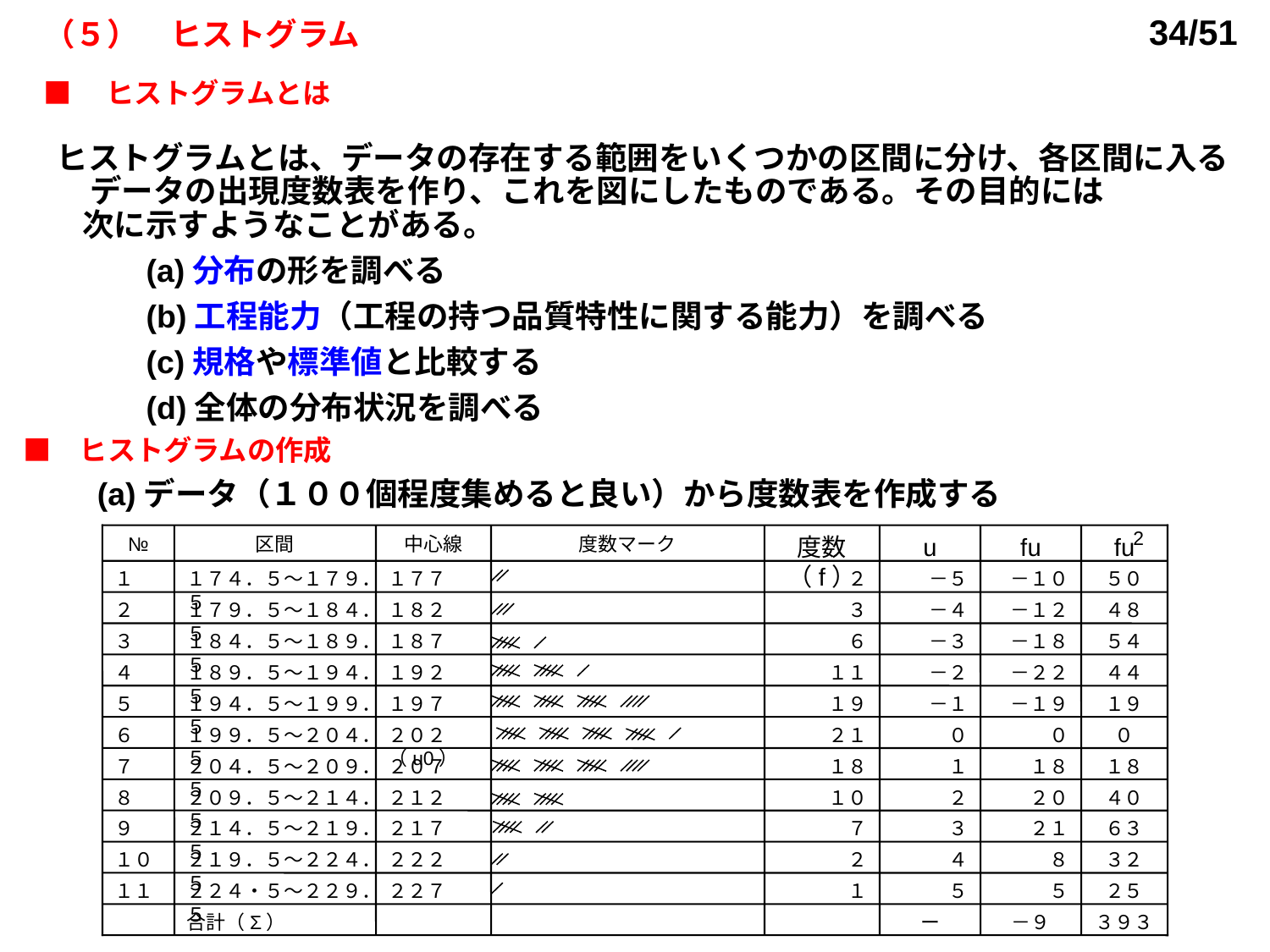

34/51
（５）　ヒストグラム

■　ヒストグラムとは

 ヒストグラムとは、データの存在する範囲をいくつかの区間に分け、各区間に入る
 　データの出現度数表を作り、これを図にしたものである。その目的には
　 次に示すようなことがある。
　　　(a)分布の形を調べる
　　　(b)工程能力（工程の持つ品質特性に関する能力）を調べる
　　　(c)規格や標準値と比較する
　　　(d)全体の分布状況を調べる
■　ヒストグラムの作成
　   (a)データ（１００個程度集めると良い）から度数表を作成する
2
№

区間

中心線

度数マーク

度数（f）

u

fu

fu

１

１７４．５～１７９．５
１７７

２
－５
－１０
５０

２

１７９．５～１８４．５
１８２

３
－４
－１２
４８

３

１８４．５～１８９．５
１８７

６
－３
－１８
５４

４

１８９．５～１９４．５
１９２

１１
－２
－２２
４４

５

１９４．５～１９９．５
１９７

１９
－１
－１９
１９

６

１９９．５～２０４．５
２０２（u0）

２１
０
０
０

７

２０４．５～２０９．５
２０７

１８
１
１８
１８

８

２０９．５～２１４．５
２１２

１０
２
２０
４０

９

２１４．５～２１９．５
２１７

７
３
２１
６３

１０

２１９．５～２２４．５
２２２

２
４
８
３２

１１

２２４・５～２２９．５
２２７

１
５
５
２５

合計（Σ）

ー
－９
３９３